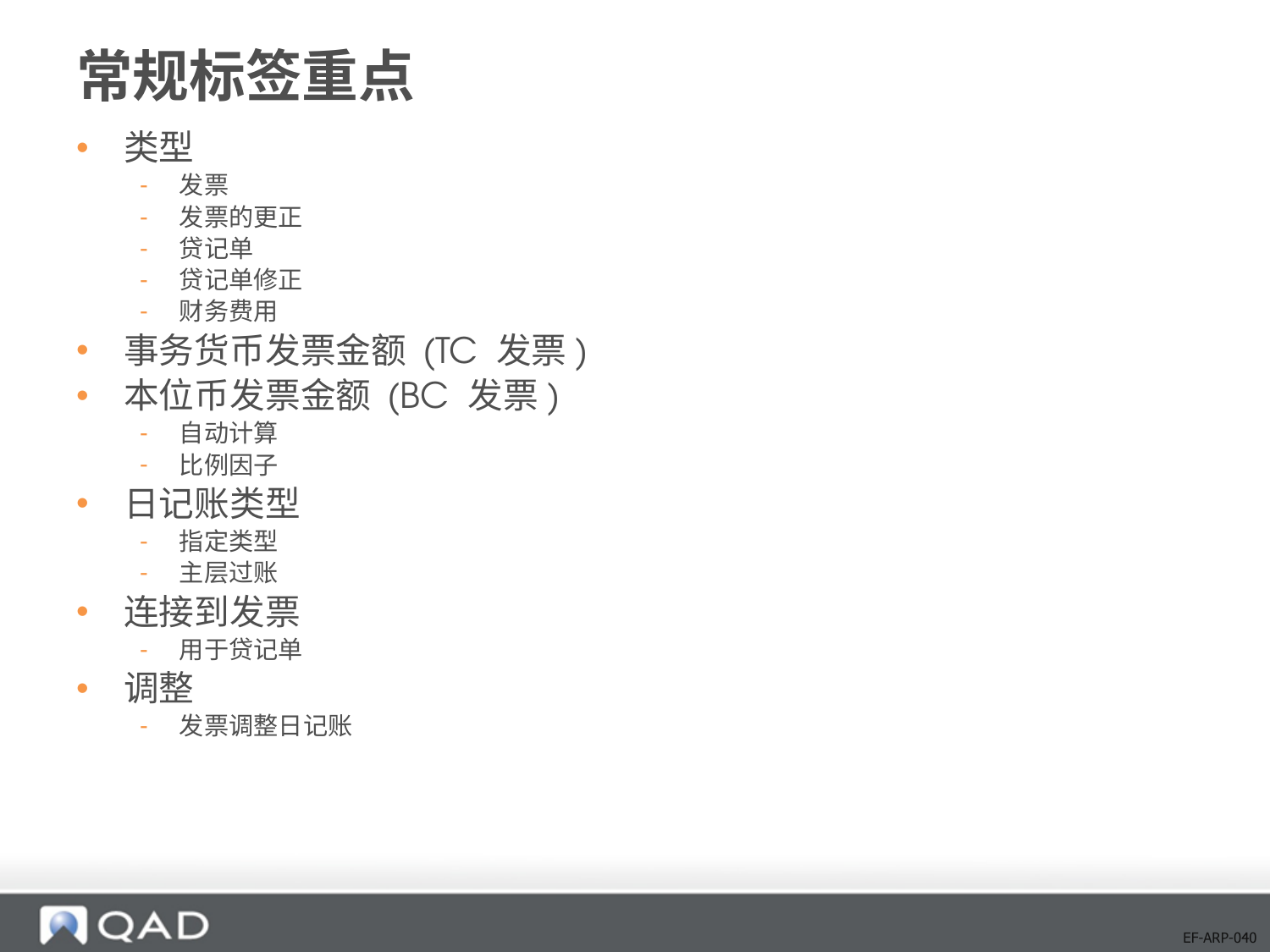

# 常规标签重点
类型
发票
发票的更正
贷记单
贷记单修正
财务费用
事务货币发票金额 (TC 发票)
本位币发票金额 (BC 发票)
自动计算
比例因子
日记账类型
指定类型
主层过账
连接到发票
用于贷记单
调整
发票调整日记账
EF-ARP-040